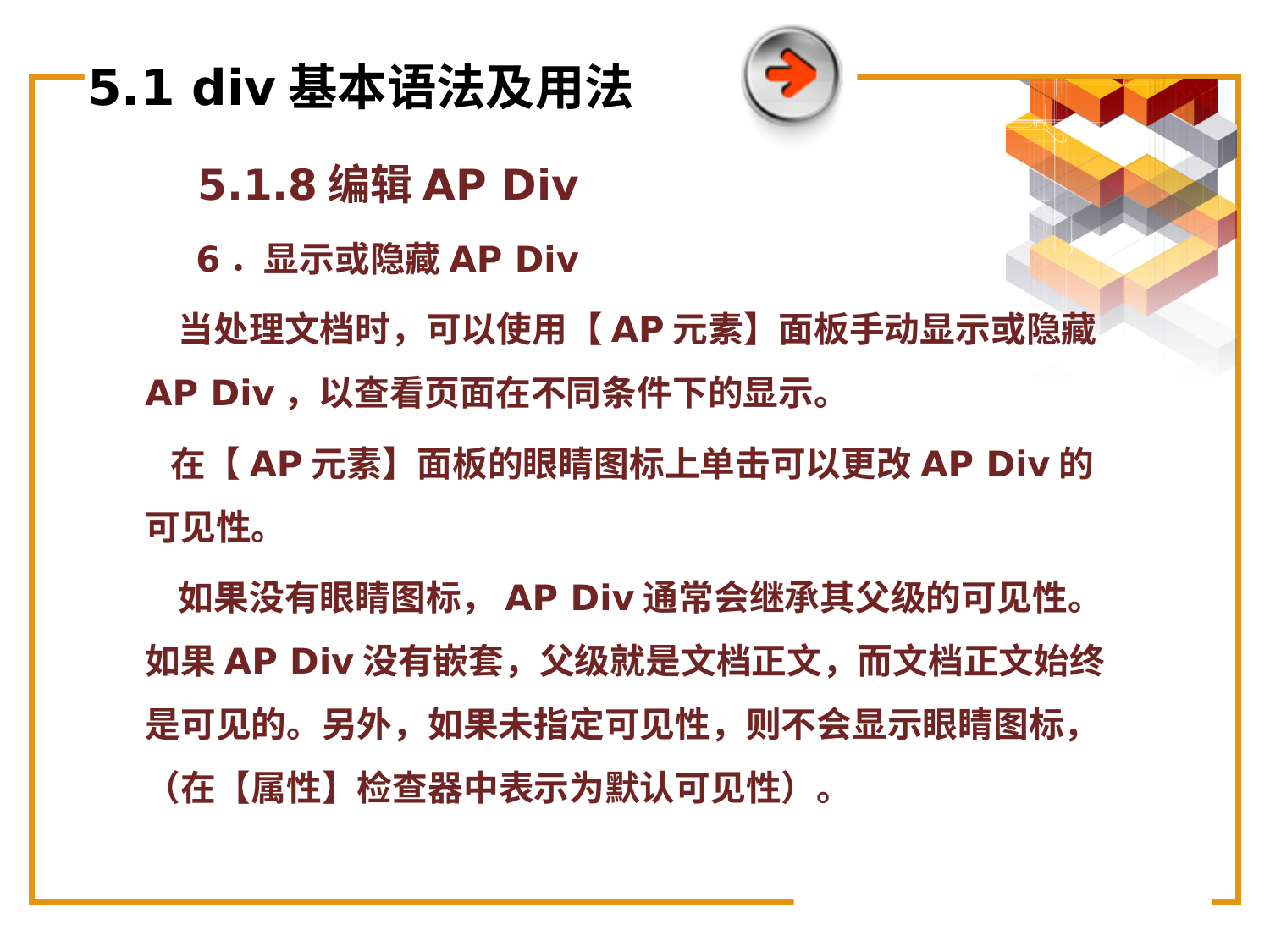

# 5.1 div基本语法及用法
5.1.8编辑AP Div
        6．显示或隐藏AP Div
         当处理文档时，可以使用【AP元素】面板手动显示或隐藏AP Div，以查看页面在不同条件下的显示。
        在【AP元素】面板的眼睛图标上单击可以更改AP Div的可见性。
         如果没有眼睛图标，AP Div通常会继承其父级的可见性。如果AP Div没有嵌套，父级就是文档正文，而文档正文始终是可见的。另外，如果未指定可见性，则不会显示眼睛图标，（在【属性】检查器中表示为默认可见性）。